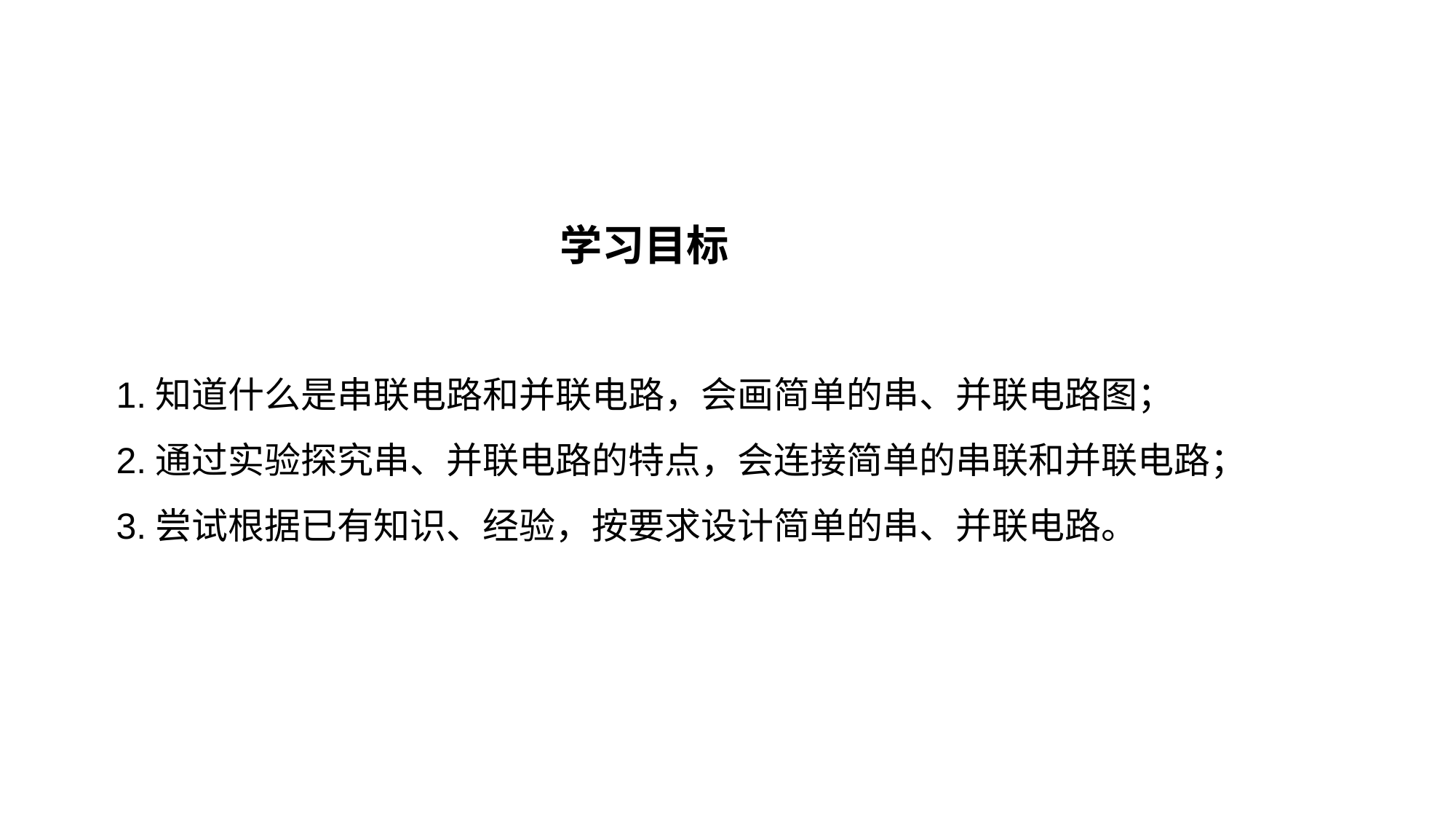

学习目标
1.知道什么是串联电路和并联电路，会画简单的串、并联电路图；
2.通过实验探究串、并联电路的特点，会连接简单的串联和并联电路；
3.尝试根据已有知识、经验，按要求设计简单的串、并联电路。